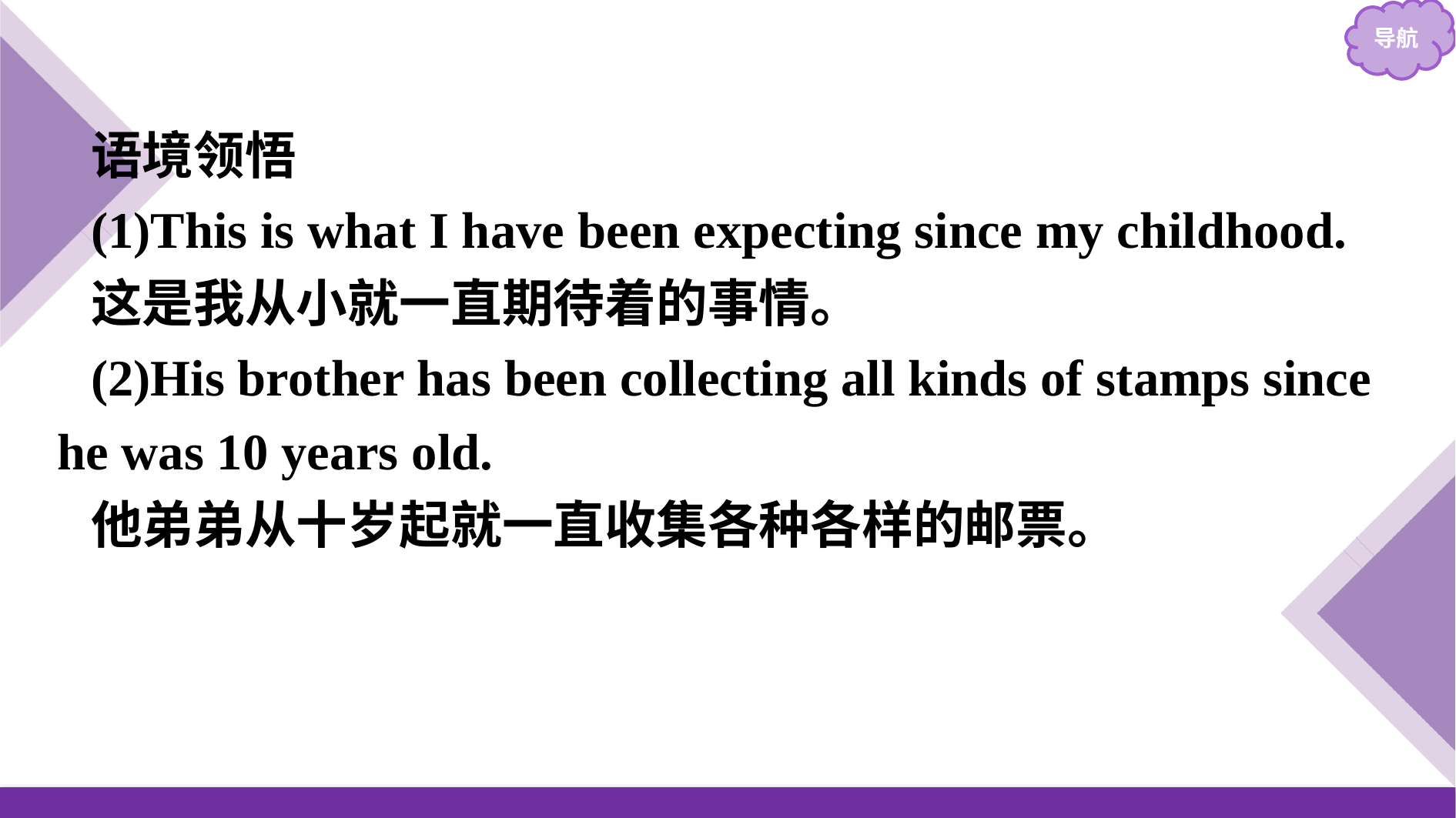

语境领悟
(1)This is what I have been expecting since my childhood.
这是我从小就一直期待着的事情。
(2)His brother has been collecting all kinds of stamps since he was 10 years old.
他弟弟从十岁起就一直收集各种各样的邮票。